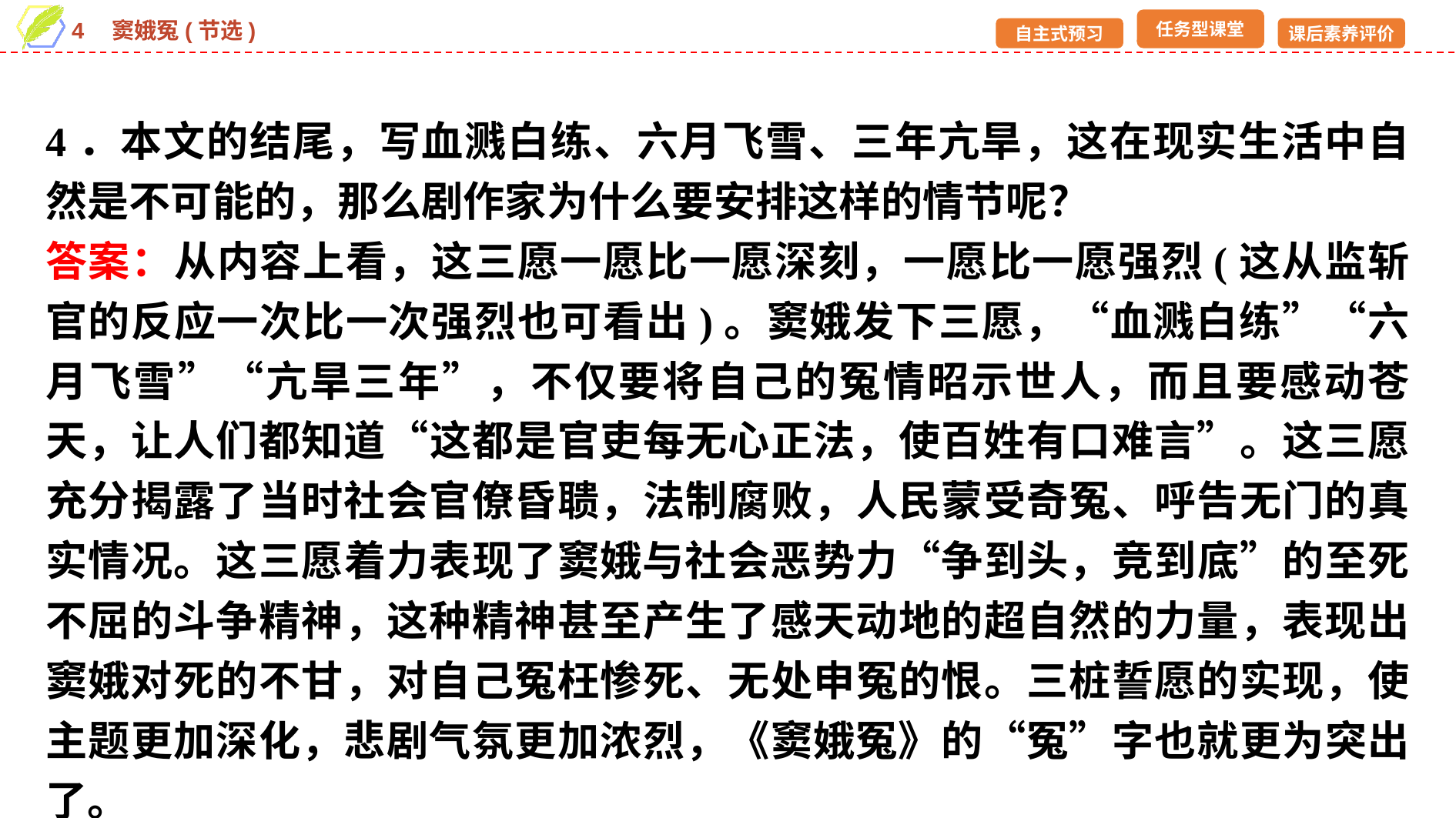

4．本文的结尾，写血溅白练、六月飞雪、三年亢旱，这在现实生活中自然是不可能的，那么剧作家为什么要安排这样的情节呢？
答案：从内容上看，这三愿一愿比一愿深刻，一愿比一愿强烈(这从监斩官的反应一次比一次强烈也可看出)。窦娥发下三愿，“血溅白练”“六月飞雪”“亢旱三年”，不仅要将自己的冤情昭示世人，而且要感动苍天，让人们都知道“这都是官吏每无心正法，使百姓有口难言”。这三愿充分揭露了当时社会官僚昏聩，法制腐败，人民蒙受奇冤、呼告无门的真实情况。这三愿着力表现了窦娥与社会恶势力“争到头，竞到底”的至死不屈的斗争精神，这种精神甚至产生了感天动地的超自然的力量，表现出窦娥对死的不甘，对自己冤枉惨死、无处申冤的恨。三桩誓愿的实现，使主题更加深化，悲剧气氛更加浓烈，《窦娥冤》的“冤”字也就更为突出了。